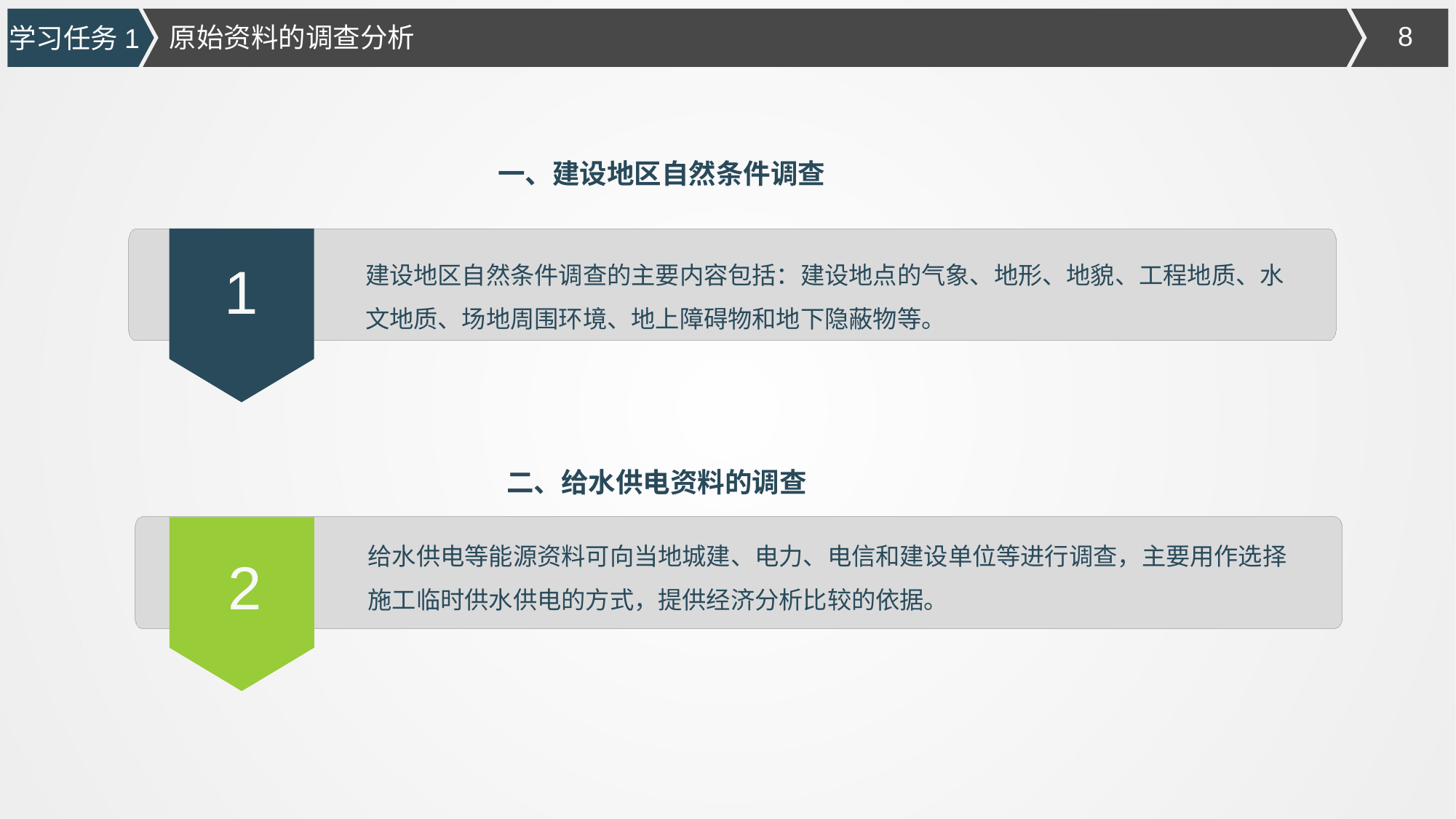

原始资料的调查分析
学习任务1
一、建设地区自然条件调查

建设地区自然条件调查的主要内容包括：建设地点的气象、地形、地貌、工程地质、水文地质、场地周围环境、地上障碍物和地下隐蔽物等。
1

二、给水供电资料的调查

给水供电等能源资料可向当地城建、电力、电信和建设单位等进行调查，主要用作选择施工临时供水供电的方式，提供经济分析比较的依据。
2